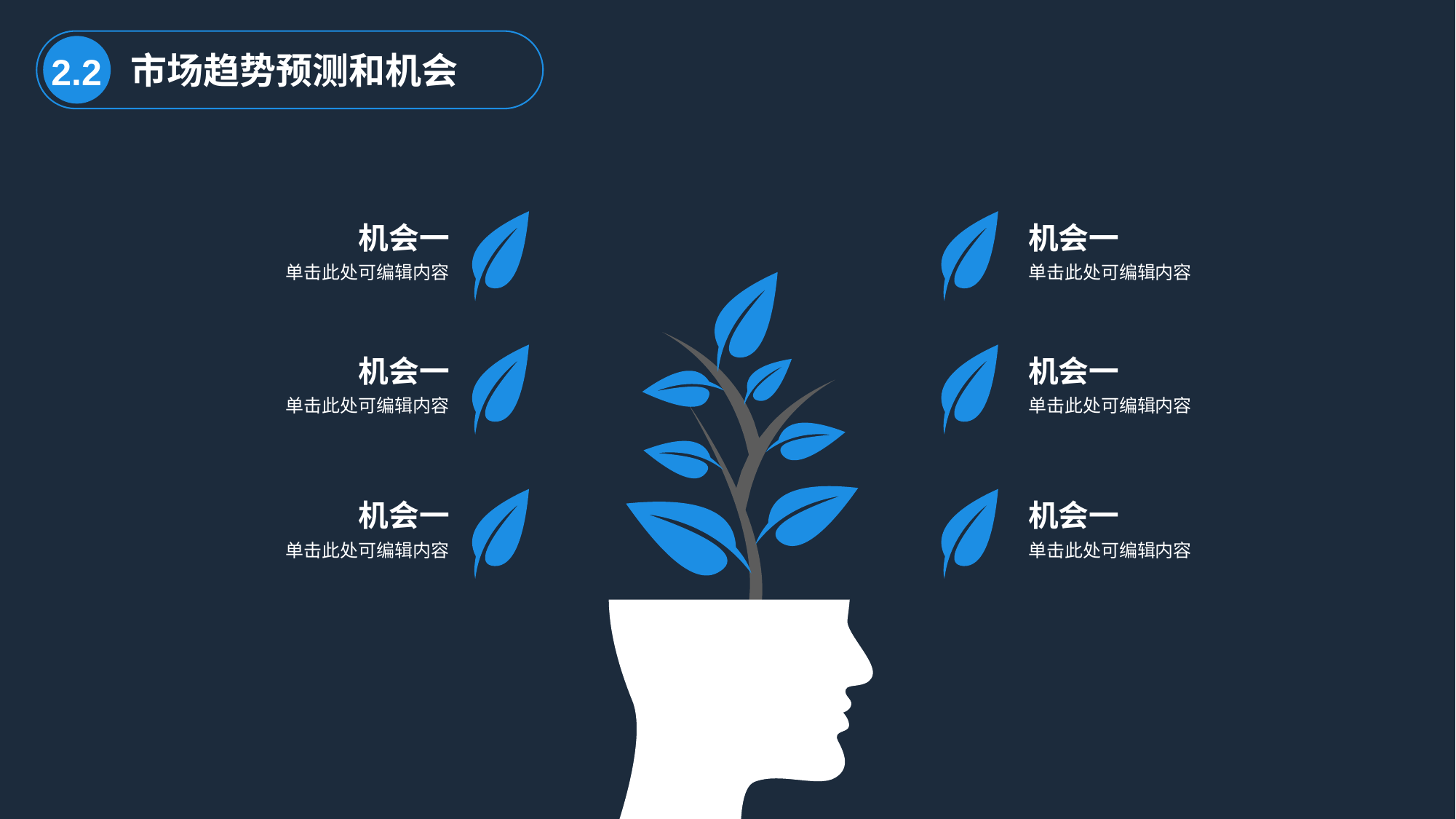

市场趋势预测和机会
2.2

机会一
机会一
单击此处可编辑内容
单击此处可编辑内容

机会一
机会一
单击此处可编辑内容
单击此处可编辑内容

机会一
机会一
单击此处可编辑内容
单击此处可编辑内容